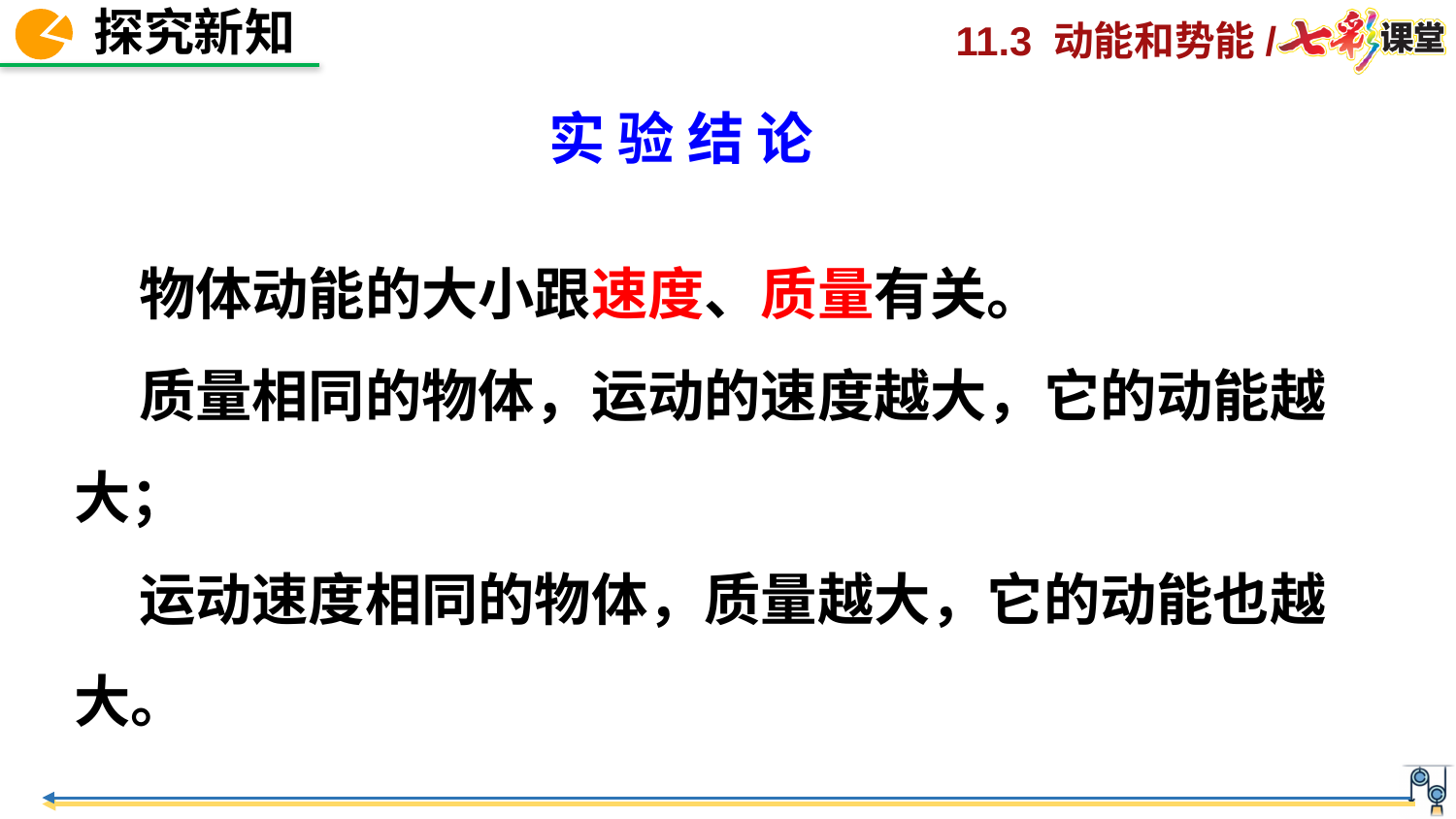

实 验 结 论
    物体动能的大小跟速度、质量有关。
    质量相同的物体，运动的速度越大，它的动能越大；
    运动速度相同的物体，质量越大，它的动能也越大。